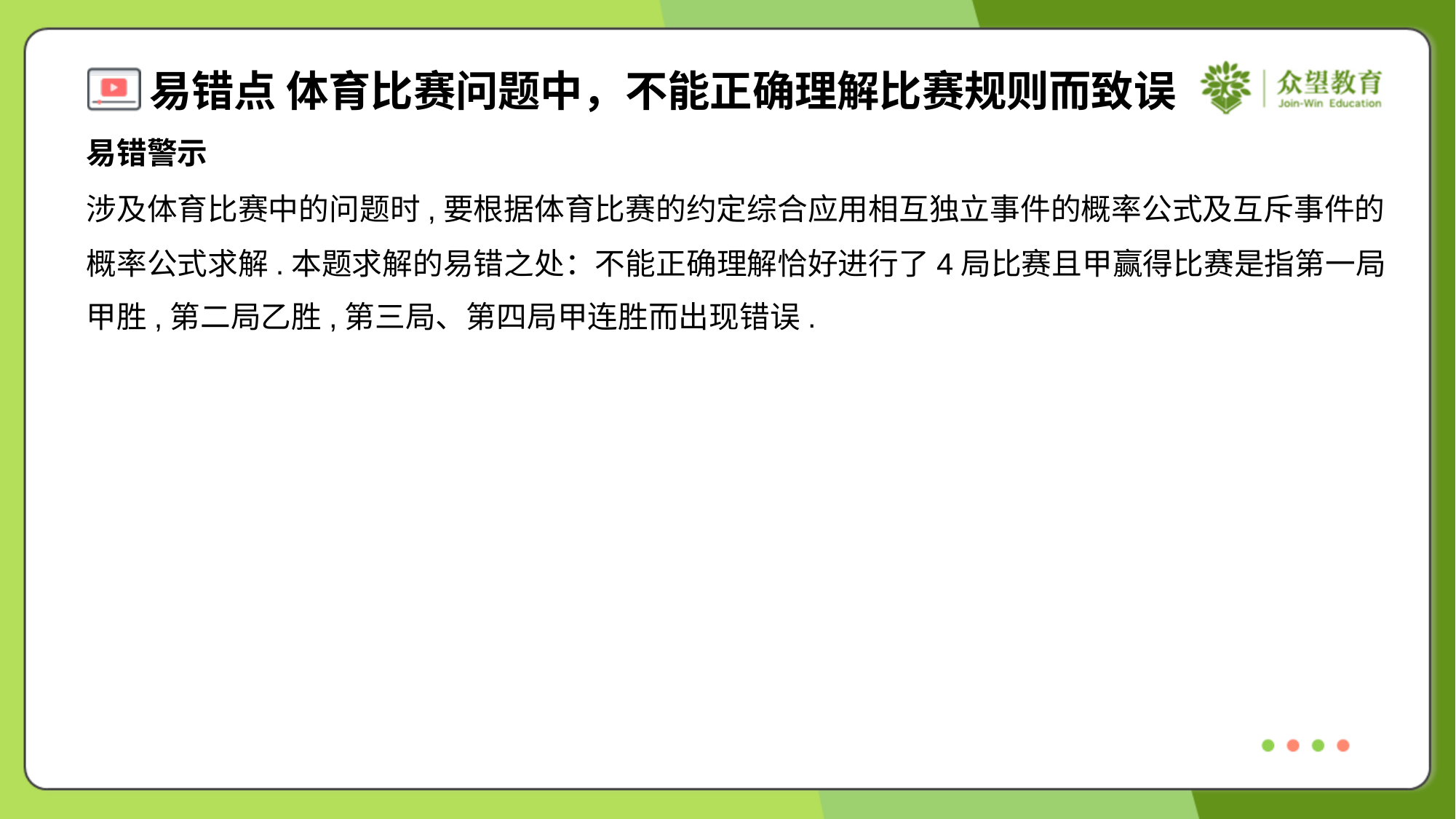

易错警示
涉及体育比赛中的问题时,要根据体育比赛的约定综合应用相互独立事件的概率公式及互斥事件的
概率公式求解.本题求解的易错之处：不能正确理解恰好进行了4局比赛且甲赢得比赛是指第一局
甲胜,第二局乙胜,第三局、第四局甲连胜而出现错误.